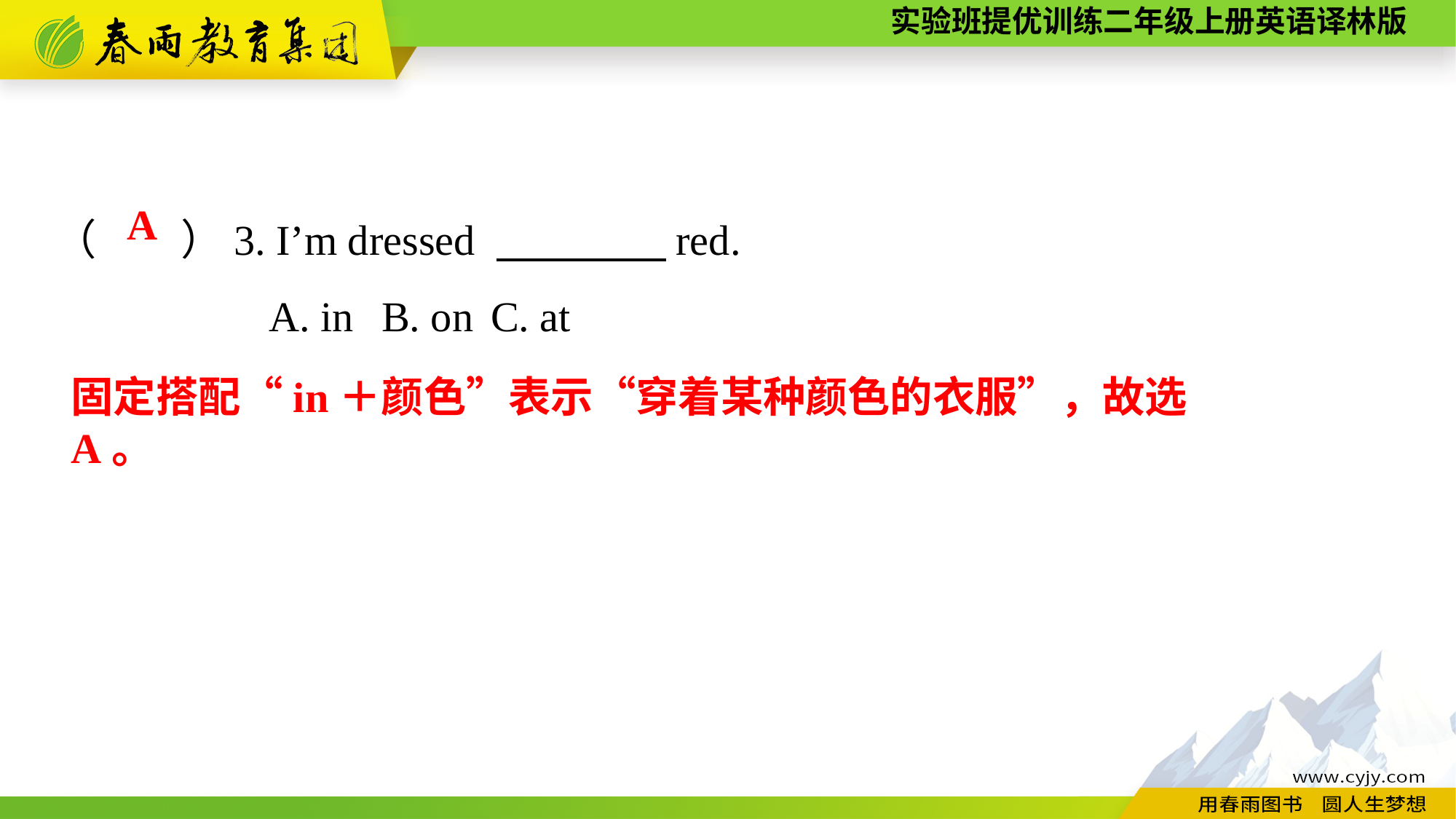

（　　）3. I’m dressed 　　　　red.
A. in	B. on	C. at
A
固定搭配“in＋颜色”表示“穿着某种颜色的衣服”，故选A。